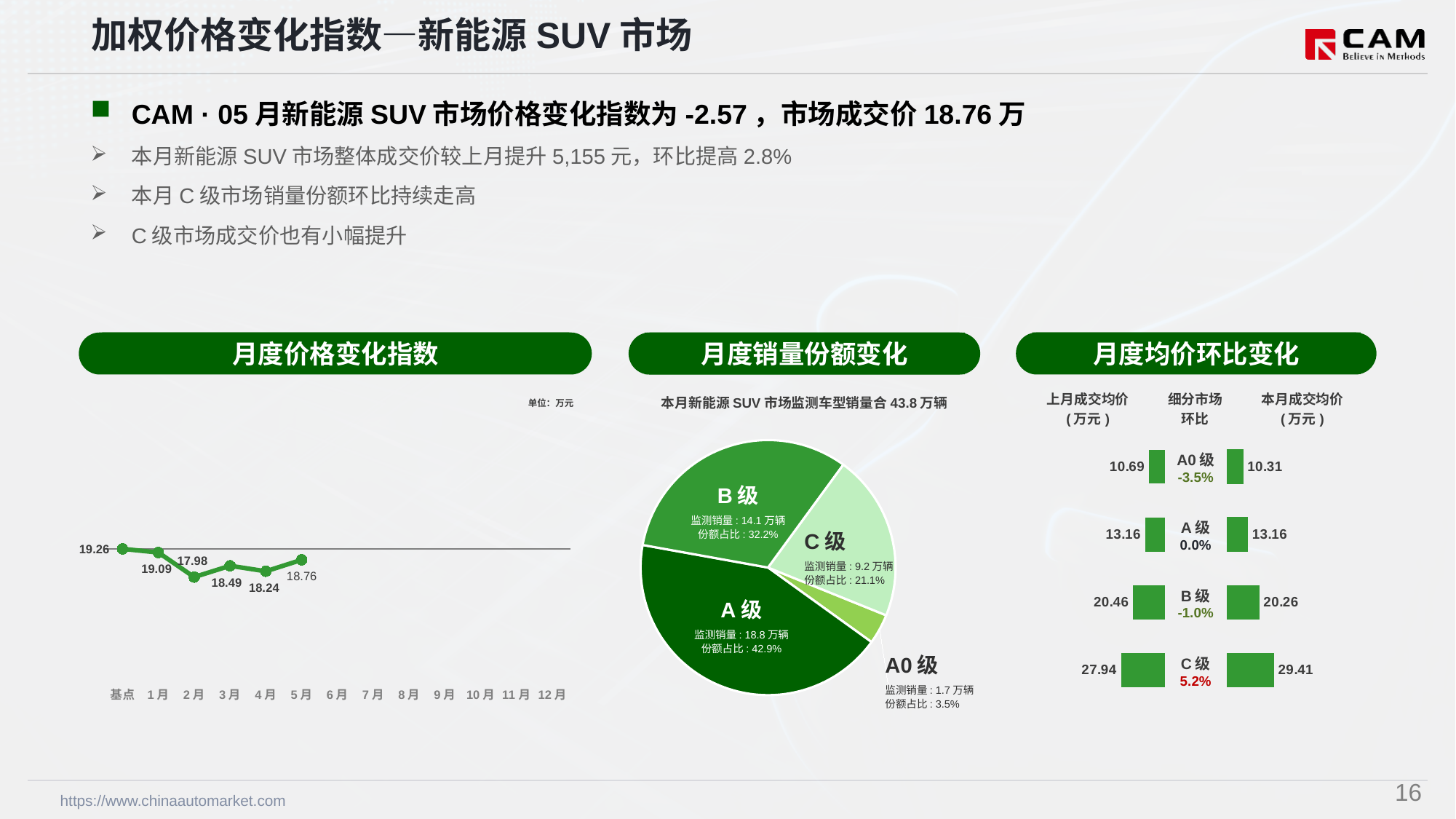

加权价格变化指数—新能源SUV市场
CAM · 05月新能源SUV市场价格变化指数为-2.57，市场成交价18.76万
本月新能源SUV市场整体成交价较上月提升5,155元，环比提高2.8%
本月C级市场销量份额环比持续走高
C级市场成交价也有小幅提升
月度价格变化指数

月度均价环比变化

月度销量份额变化

本月新能源SUV市场监测车型销量合43.8万辆

### Chart

| Category | 细分市场 |
|---|---|
| A0级 | 16703.0 |
| A级 | 187923.0 |
| B级 | 141101.0 |
| C级 | 92189.0 |
B级
监测销量: 14.1万辆
份额占比: 32.2%
C级
监测销量: 9.2万辆
份额占比: 21.1%
A级
监测销量: 18.8万辆
份额占比: 42.9%
A0级
监测销量: 1.7万辆
份额占比: 3.5%

### Chart

| Category | Y2024 |
|---|---|
| 基点 | 0.0 |
| 1月 | -0.85 |
| 2月 | -6.61 |
| 3月 | -3.96 |
| 4月 | -5.25 |
| 5月 | -2.57 |
| 6月 | None |
| 7月 | None |
| 8月 | None |
| 9月 | None |
| 10月 | None |
| 11月 | None |
| 12月 | None |
| 上月成交均价 (万元) | 细分市场 环比 | 本月成交均价 (万元) |
| --- | --- | --- |
单位：万元
| A0级 -3.5% |
| --- |
| A级 0.0% |
| B级 -1.0% |
| C级 5.2% |

### Chart

| Category | 成交均价 |
|---|---|
| A0 | 10.69 |
| A | 13.16 |
| B | 20.46 |
| C | 27.94 |

### Chart

| Category | 金额 |
|---|---|
| A0 | 10.31 |
| A | 13.16 |
| B | 20.26 |
| C | 29.41 |
16